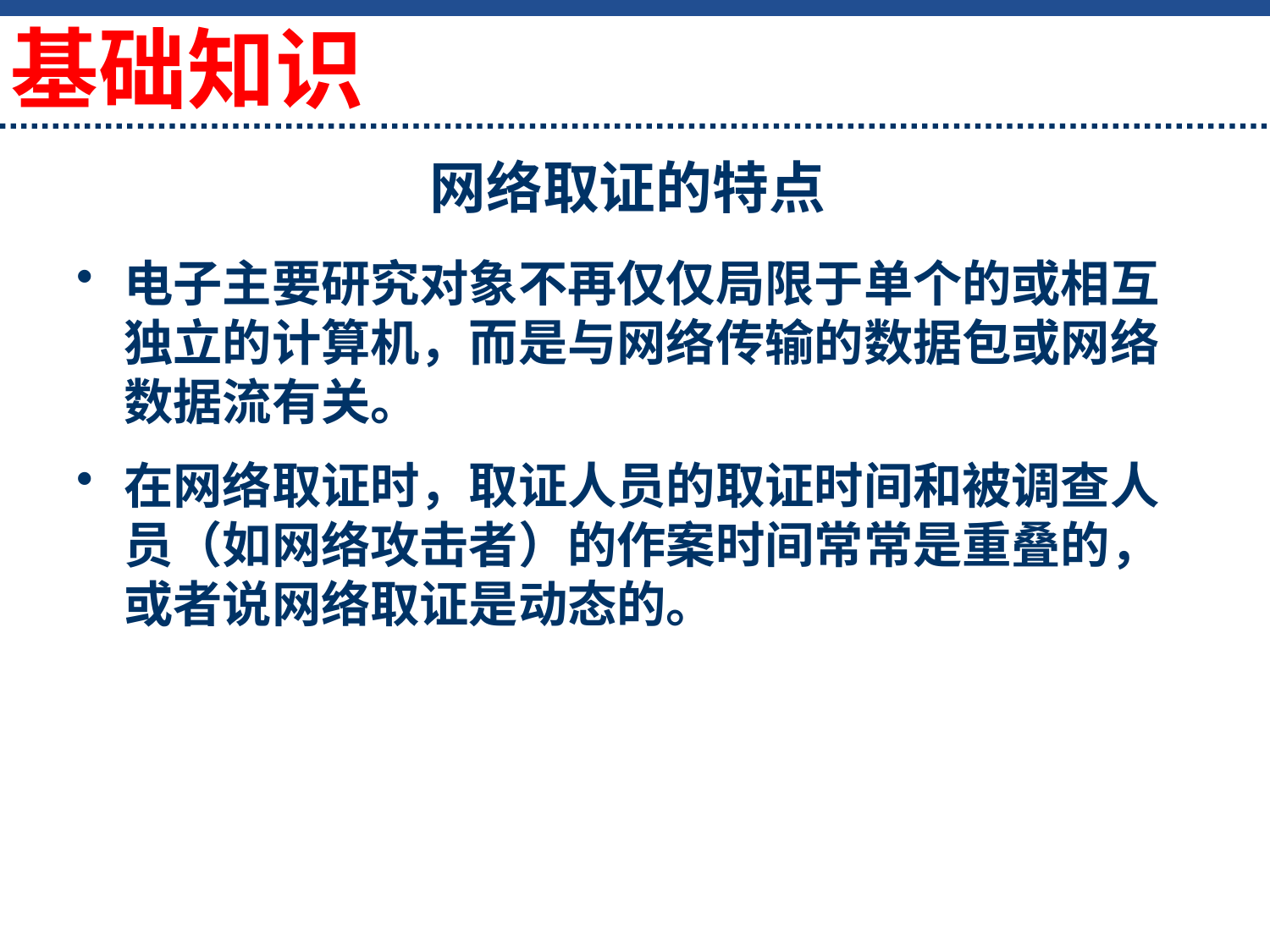

基础知识
# 网络取证的特点
电子主要研究对象不再仅仅局限于单个的或相互独立的计算机，而是与网络传输的数据包或网络数据流有关。
在网络取证时，取证人员的取证时间和被调查人员（如网络攻击者）的作案时间常常是重叠的，或者说网络取证是动态的。